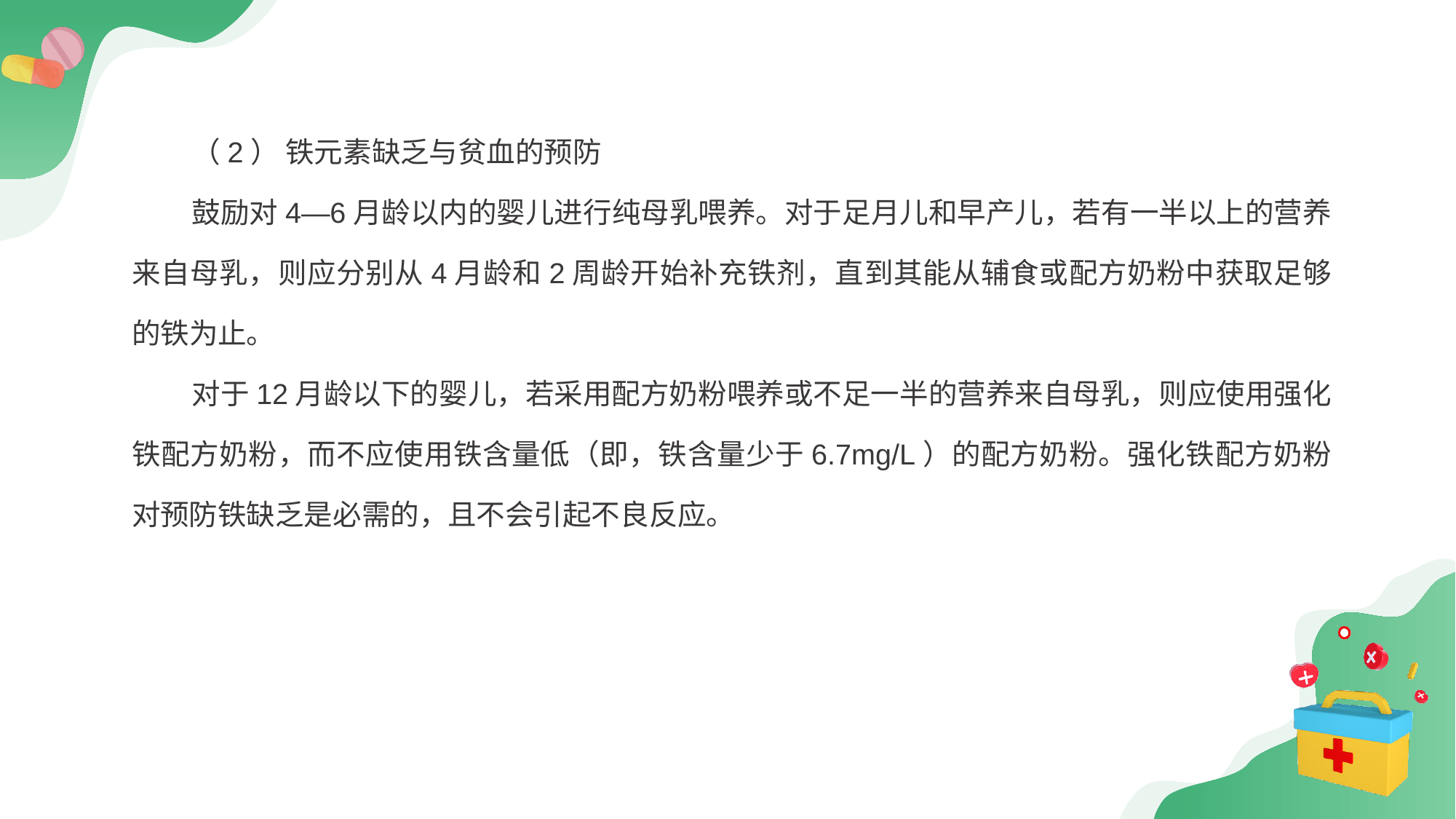

（2） 铁元素缺乏与贫血的预防
鼓励对4—6月龄以内的婴儿进行纯母乳喂养。对于足月儿和早产儿，若有一半以上的营养来自母乳，则应分别从4月龄和2周龄开始补充铁剂，直到其能从辅食或配方奶粉中获取足够的铁为止。
对于12月龄以下的婴儿，若采用配方奶粉喂养或不足一半的营养来自母乳，则应使用强化铁配方奶粉，而不应使用铁含量低（即，铁含量少于6.7mg/L）的配方奶粉。强化铁配方奶粉对预防铁缺乏是必需的，且不会引起不良反应。